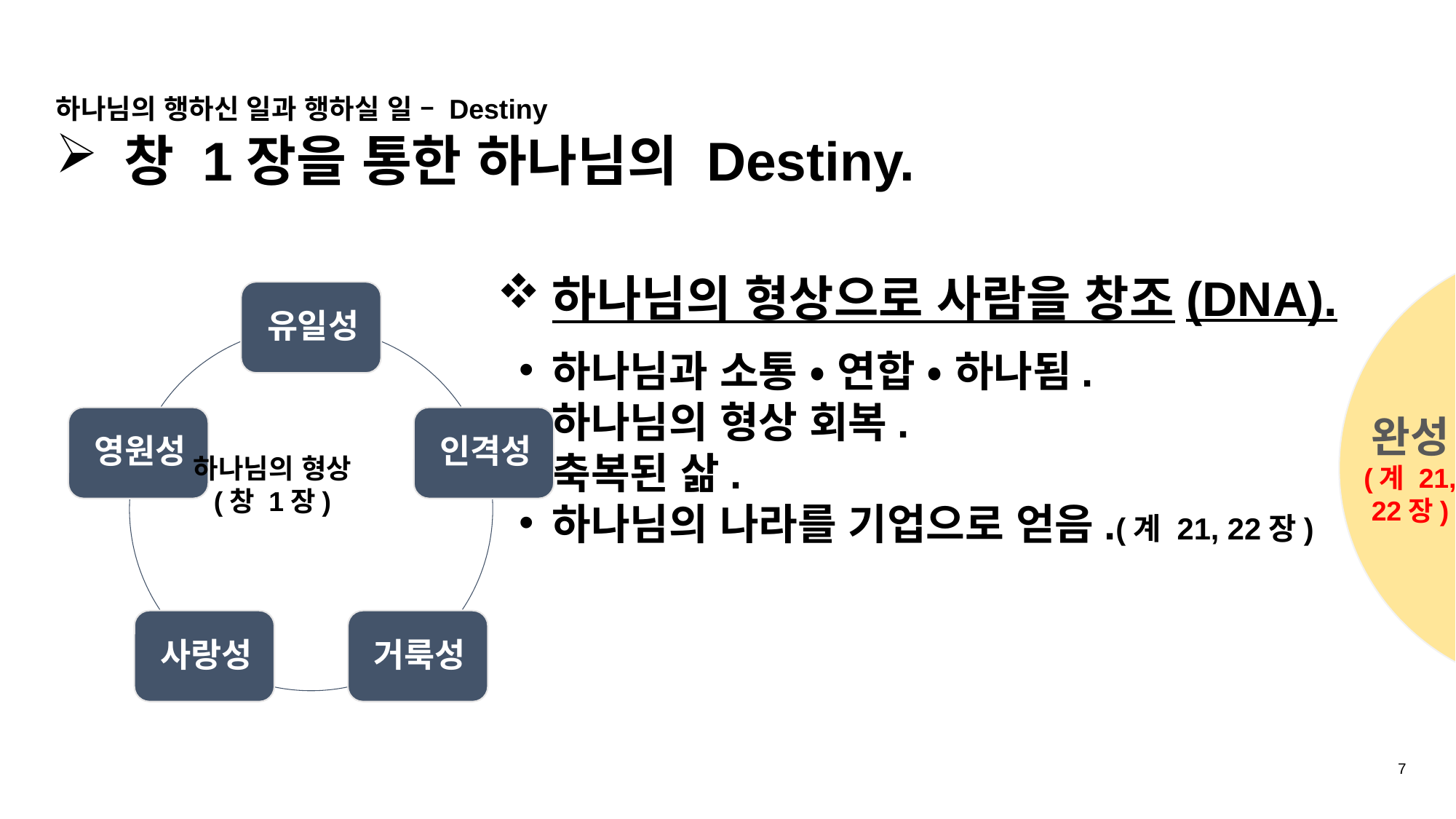

하나님의 행하신 일과 행하실 일 – Destiny
창 1장을 통한 하나님의 Destiny.
완성
(계 21,
22장)
하나님의 형상으로 사람을 창조(DNA).
하나님과 소통 • 연합 • 하나됨.
하나님의 형상 회복.
축복된 삶.
하나님의 나라를 기업으로 얻음.(계 21, 22장)
유일성
인격성
거룩성
사랑성
영원성
하나님의 형상
(창 1장)
7